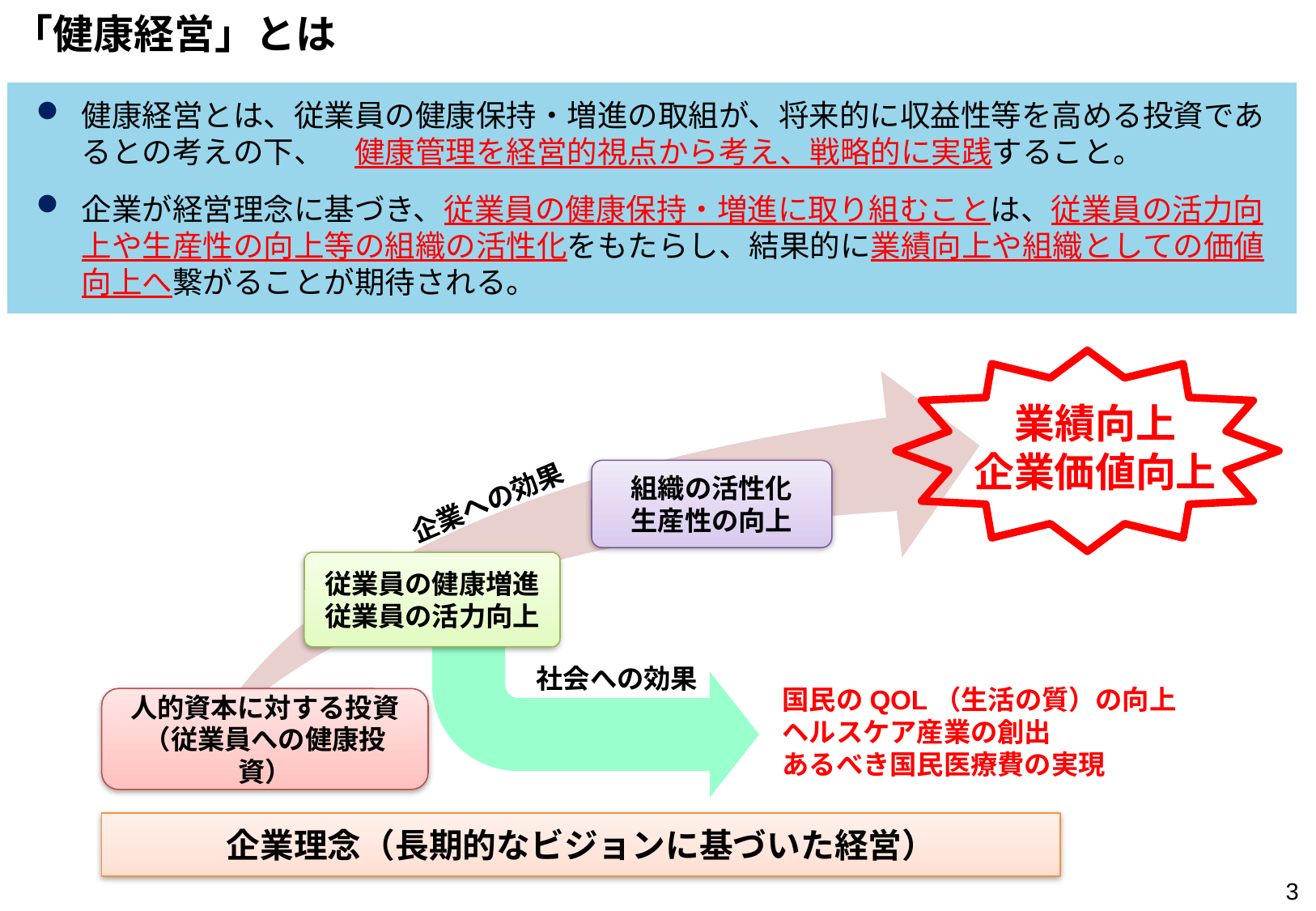

# 「健康経営」とは
健康経営とは、従業員の健康保持・増進の取組が、将来的に収益性等を高める投資であるとの考えの下、　健康管理を経営的視点から考え、戦略的に実践すること。
企業が経営理念に基づき、従業員の健康保持・増進に取り組むことは、従業員の活力向上や生産性の向上等の組織の活性化をもたらし、結果的に業績向上や組織としての価値向上へ繋がることが期待される。

業績向上
企業価値向上
組織の活性化
生産性の向上
企業への効果
従業員の健康増進
従業員の活力向上

社会への効果
国民のQOL（生活の質）の向上
ヘルスケア産業の創出
あるべき国民医療費の実現
人的資本に対する投資
（従業員への健康投資）
企業理念（長期的なビジョンに基づいた経営）
3